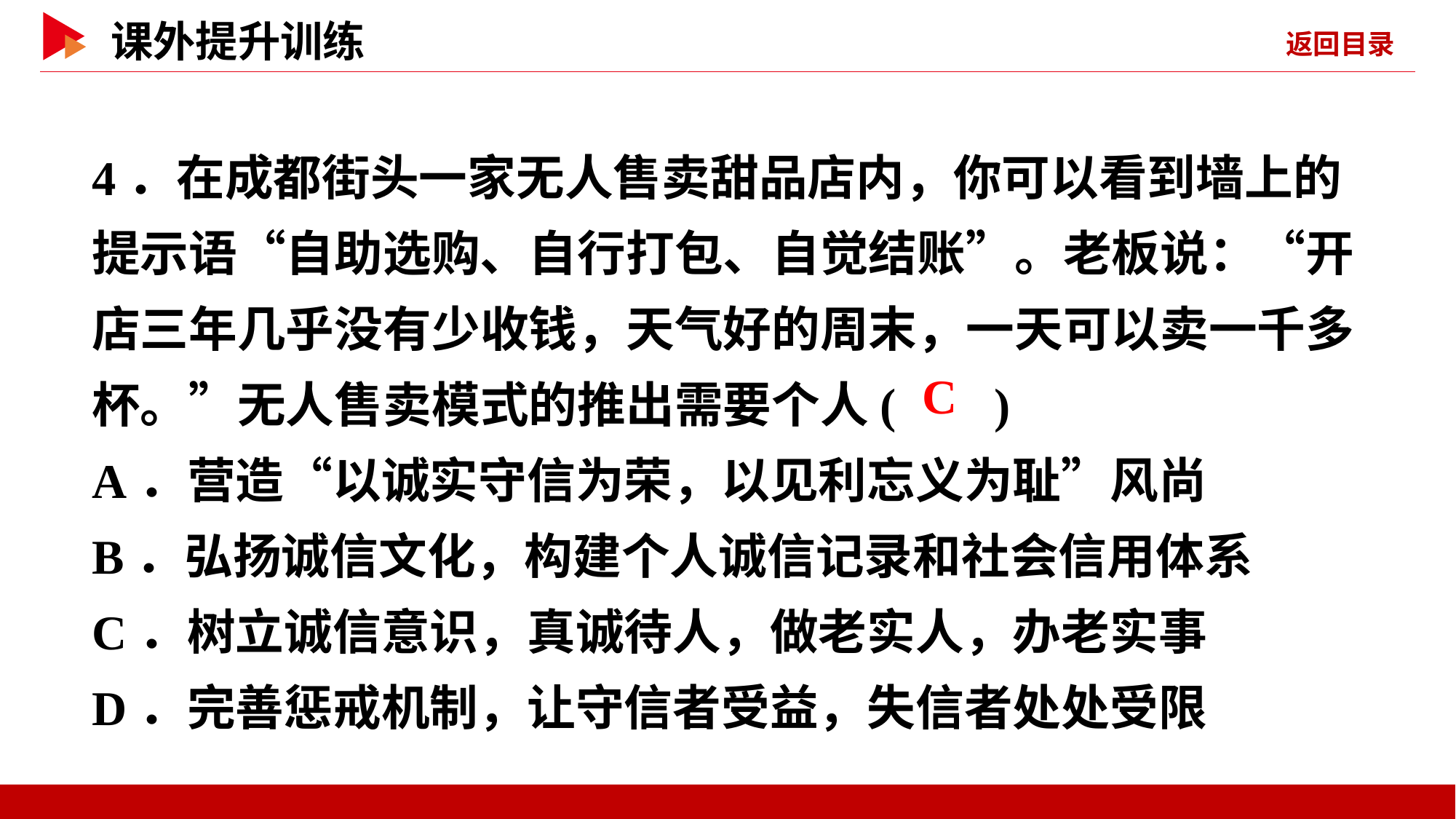

4．在成都街头一家无人售卖甜品店内，你可以看到墙上的提示语“自助选购、自行打包、自觉结账”。老板说：“开店三年几乎没有少收钱，天气好的周末，一天可以卖一千多杯。”无人售卖模式的推出需要个人(        )
A．营造“以诚实守信为荣，以见利忘义为耻”风尚
B．弘扬诚信文化，构建个人诚信记录和社会信用体系
C．树立诚信意识，真诚待人，做老实人，办老实事
D．完善惩戒机制，让守信者受益，失信者处处受限
   C